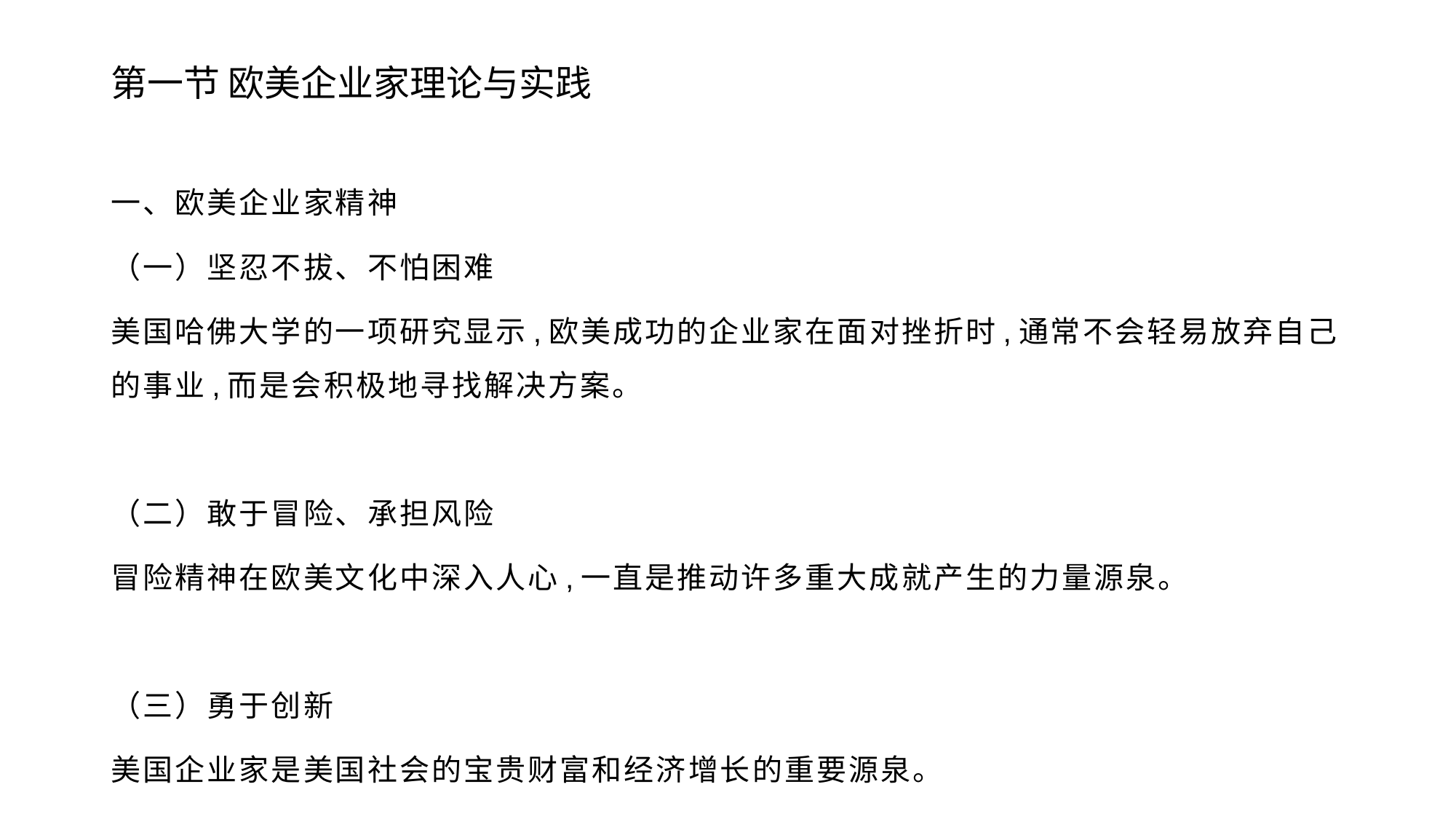

# 第一节 欧美企业家理论与实践
一、欧美企业家精神
（一）坚忍不拔、不怕困难
美国哈佛大学的一项研究显示,欧美成功的企业家在面对挫折时,通常不会轻易放弃自己的事业,而是会积极地寻找解决方案。

（二）敢于冒险、承担风险
冒险精神在欧美文化中深入人心,一直是推动许多重大成就产生的力量源泉。

（三）勇于创新
美国企业家是美国社会的宝贵财富和经济增长的重要源泉。